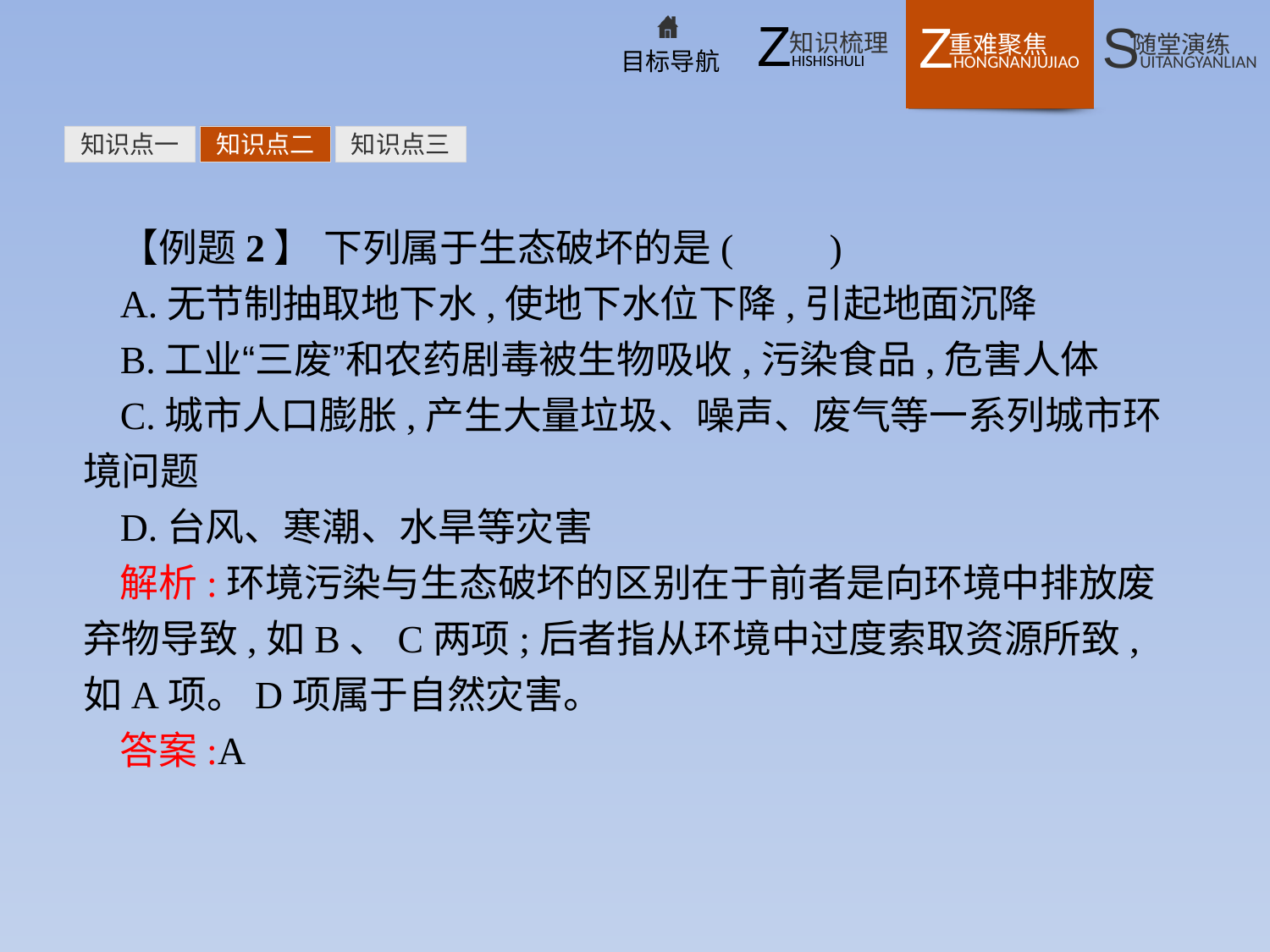

知识点一
知识点二
知识点三
【例题2】 下列属于生态破坏的是(　　)
A.无节制抽取地下水,使地下水位下降,引起地面沉降
B.工业“三废”和农药剧毒被生物吸收,污染食品,危害人体
C.城市人口膨胀,产生大量垃圾、噪声、废气等一系列城市环境问题
D.台风、寒潮、水旱等灾害
解析:环境污染与生态破坏的区别在于前者是向环境中排放废弃物导致,如B、C两项;后者指从环境中过度索取资源所致,如A项。D项属于自然灾害。
答案:A